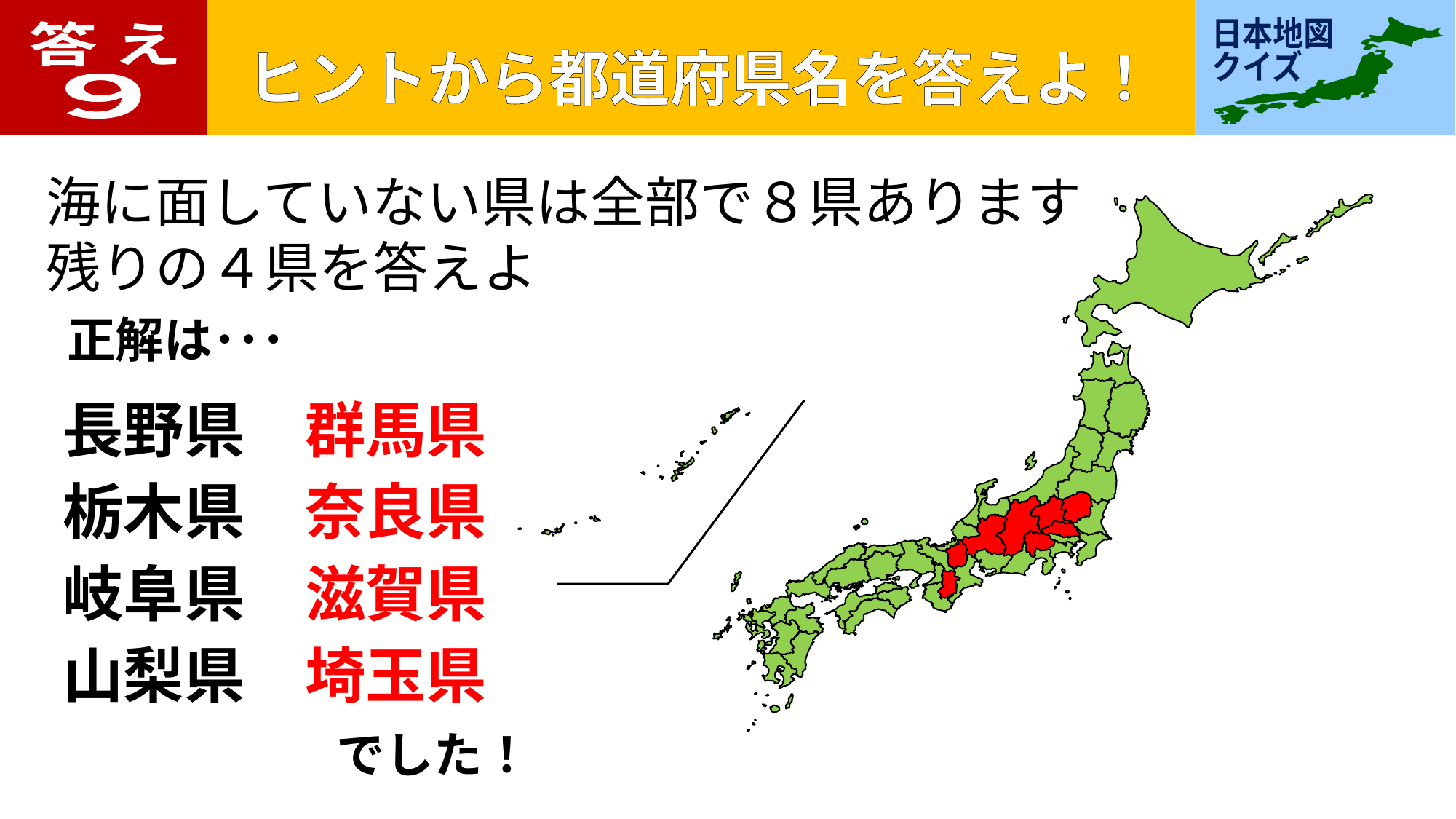

答 え
９
海に面していない県は全部で８県あります
残りの４県を答えよ

正解は･･･
長野県
栃木県
岐阜県
山梨県
群馬県
奈良県
滋賀県
埼玉県
でした！